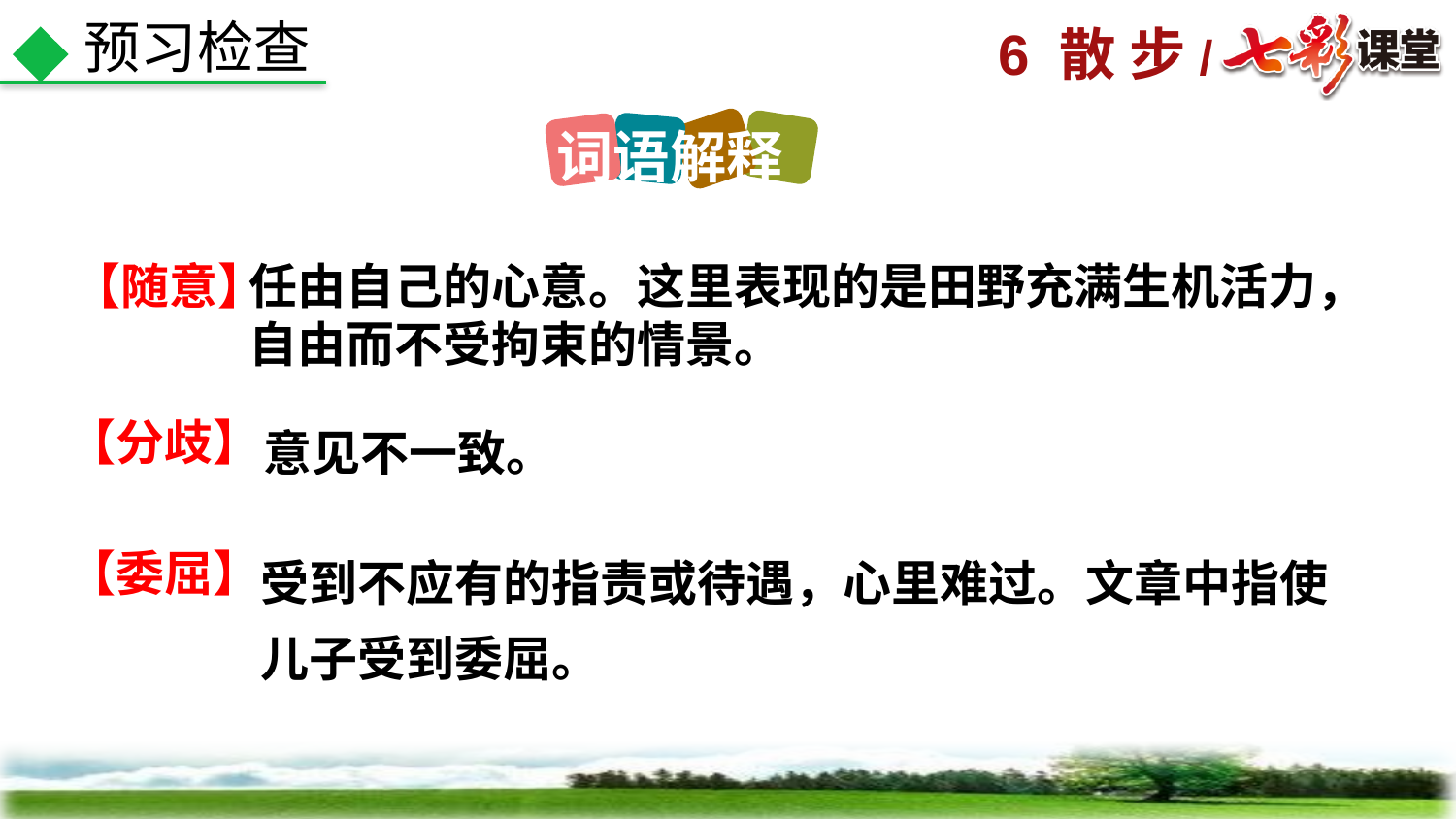

预习检查

词语解释

【随意】
任由自己的心意。这里表现的是田野充满生机活力，自由而不受拘束的情景。
意见不一致。
【分歧】
受到不应有的指责或待遇，心里难过。文章中指使儿子受到委屈。
【委屈】